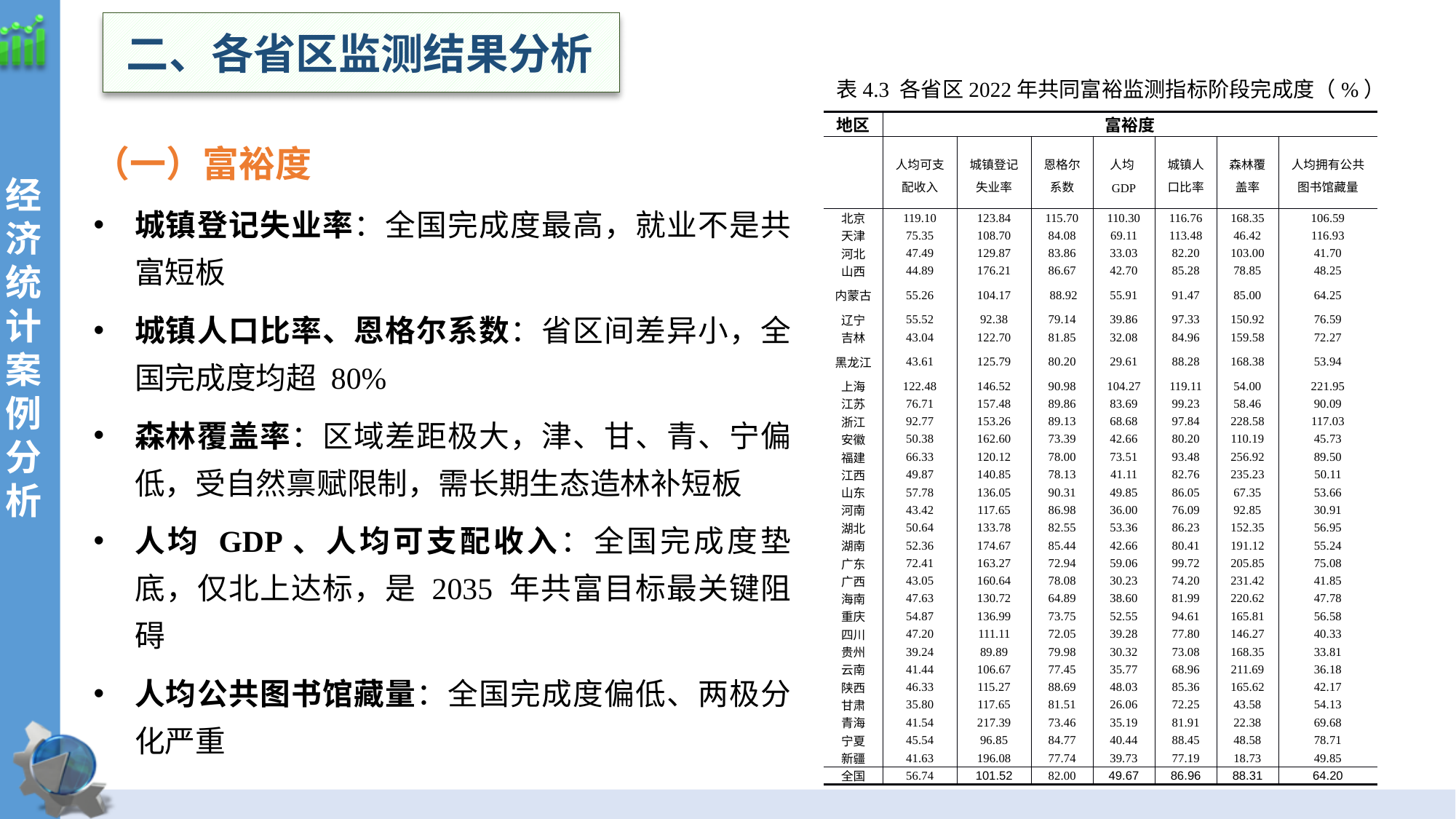

二、各省区监测结果分析
表4.3 各省区2022年共同富裕监测指标阶段完成度（%）
| 地区 | 富裕度 |  |  |  |  |  |  |
| --- | --- | --- | --- | --- | --- | --- | --- |
|  | 人均可支配收入 | 城镇登记失业率 | 恩格尔系数 | 人均GDP | 城镇人口比率 | 森林覆盖率 | 人均拥有公共图书馆藏量 |
| 北京 | 119.10 | 123.84 | 115.70 | 110.30 | 116.76 | 168.35 | 106.59 |
| 天津 | 75.35 | 108.70 | 84.08 | 69.11 | 113.48 | 46.42 | 116.93 |
| 河北 | 47.49 | 129.87 | 83.86 | 33.03 | 82.20 | 103.00 | 41.70 |
| 山西 | 44.89 | 176.21 | 86.67 | 42.70 | 85.28 | 78.85 | 48.25 |
| 内蒙古 | 55.26 | 104.17 | 88.92 | 55.91 | 91.47 | 85.00 | 64.25 |
| 辽宁 | 55.52 | 92.38 | 79.14 | 39.86 | 97.33 | 150.92 | 76.59 |
| 吉林 | 43.04 | 122.70 | 81.85 | 32.08 | 84.96 | 159.58 | 72.27 |
| 黑龙江 | 43.61 | 125.79 | 80.20 | 29.61 | 88.28 | 168.38 | 53.94 |
| 上海 | 122.48 | 146.52 | 90.98 | 104.27 | 119.11 | 54.00 | 221.95 |
| 江苏 | 76.71 | 157.48 | 89.86 | 83.69 | 99.23 | 58.46 | 90.09 |
| 浙江 | 92.77 | 153.26 | 89.13 | 68.68 | 97.84 | 228.58 | 117.03 |
| 安徽 | 50.38 | 162.60 | 73.39 | 42.66 | 80.20 | 110.19 | 45.73 |
| 福建 | 66.33 | 120.12 | 78.00 | 73.51 | 93.48 | 256.92 | 89.50 |
| 江西 | 49.87 | 140.85 | 78.13 | 41.11 | 82.76 | 235.23 | 50.11 |
| 山东 | 57.78 | 136.05 | 90.31 | 49.85 | 86.05 | 67.35 | 53.66 |
| 河南 | 43.42 | 117.65 | 86.98 | 36.00 | 76.09 | 92.85 | 30.91 |
| 湖北 | 50.64 | 133.78 | 82.55 | 53.36 | 86.23 | 152.35 | 56.95 |
| 湖南 | 52.36 | 174.67 | 85.44 | 42.66 | 80.41 | 191.12 | 55.24 |
| 广东 | 72.41 | 163.27 | 72.94 | 59.06 | 99.72 | 205.85 | 75.08 |
| 广西 | 43.05 | 160.64 | 78.08 | 30.23 | 74.20 | 231.42 | 41.85 |
| 海南 | 47.63 | 130.72 | 64.89 | 38.60 | 81.99 | 220.62 | 47.78 |
| 重庆 | 54.87 | 136.99 | 73.75 | 52.55 | 94.61 | 165.81 | 56.58 |
| 四川 | 47.20 | 111.11 | 72.05 | 39.28 | 77.80 | 146.27 | 40.33 |
| 贵州 | 39.24 | 89.89 | 79.98 | 30.32 | 73.08 | 168.35 | 33.81 |
| 云南 | 41.44 | 106.67 | 77.45 | 35.77 | 68.96 | 211.69 | 36.18 |
| 陕西 | 46.33 | 115.27 | 88.69 | 48.03 | 85.36 | 165.62 | 42.17 |
| 甘肃 | 35.80 | 117.65 | 81.51 | 26.06 | 72.25 | 43.58 | 54.13 |
| 青海 | 41.54 | 217.39 | 73.46 | 35.19 | 81.91 | 22.38 | 69.68 |
| 宁夏 | 45.54 | 96.85 | 84.77 | 40.44 | 88.45 | 48.58 | 78.71 |
| 新疆 | 41.63 | 196.08 | 77.74 | 39.73 | 77.19 | 18.73 | 49.85 |
| 全国 | 56.74 | 101.52 | 82.00 | 49.67 | 86.96 | 88.31 | 64.20 |
经
济统计案例分析

（一）富裕度
城镇登记失业率：全国完成度最高，就业不是共富短板
城镇人口比率、恩格尔系数：省区间差异小，全国完成度均超 80%
森林覆盖率：区域差距极大，津、甘、青、宁偏低，受自然禀赋限制，需长期生态造林补短板
人均 GDP、人均可支配收入：全国完成度垫底，仅北上达标，是 2035 年共富目标最关键阻碍
人均公共图书馆藏量：全国完成度偏低、两极分化严重